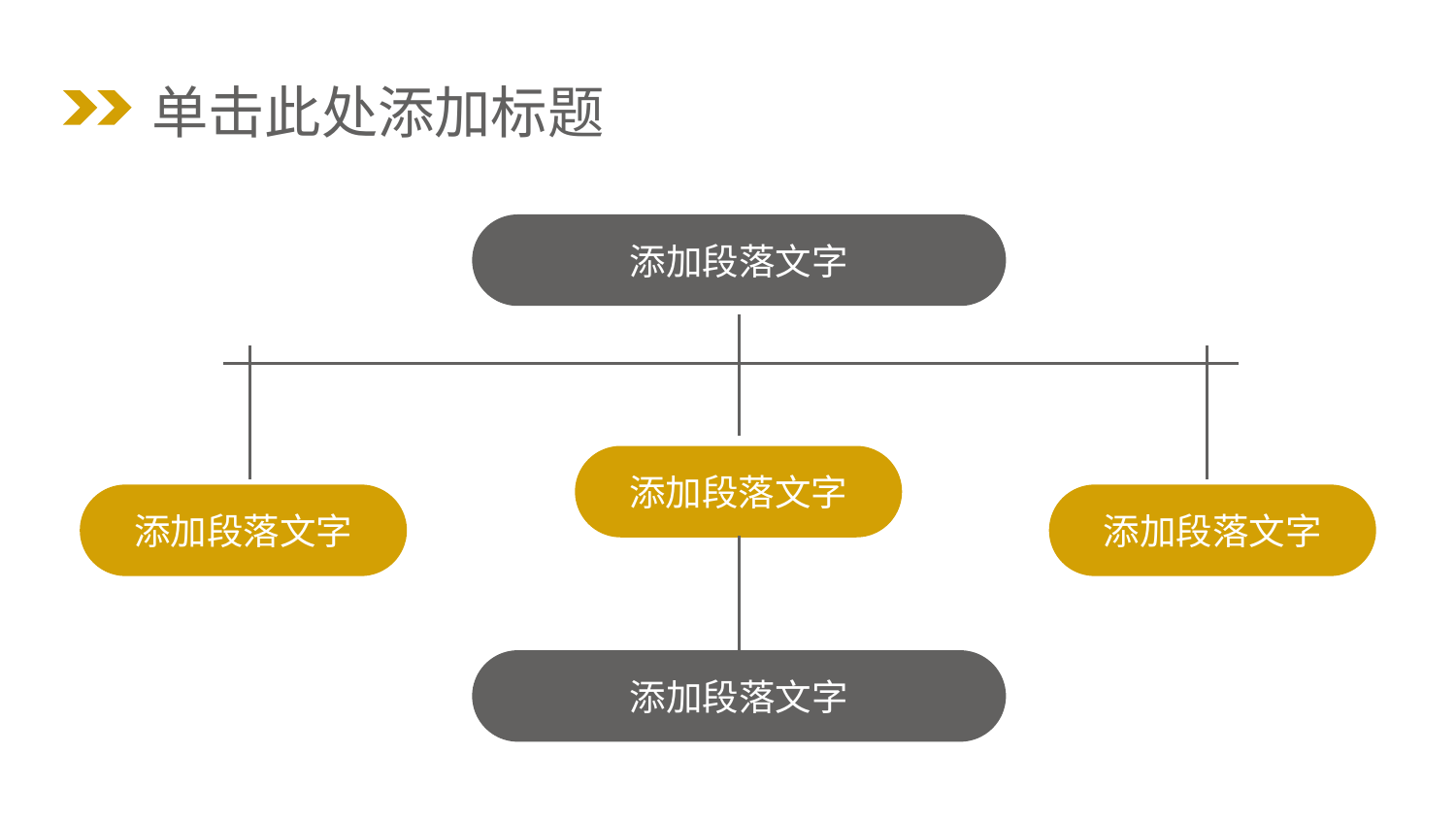

单击此处添加标题

添加段落文字

添加段落文字
添加段落文字
添加段落文字

添加段落文字